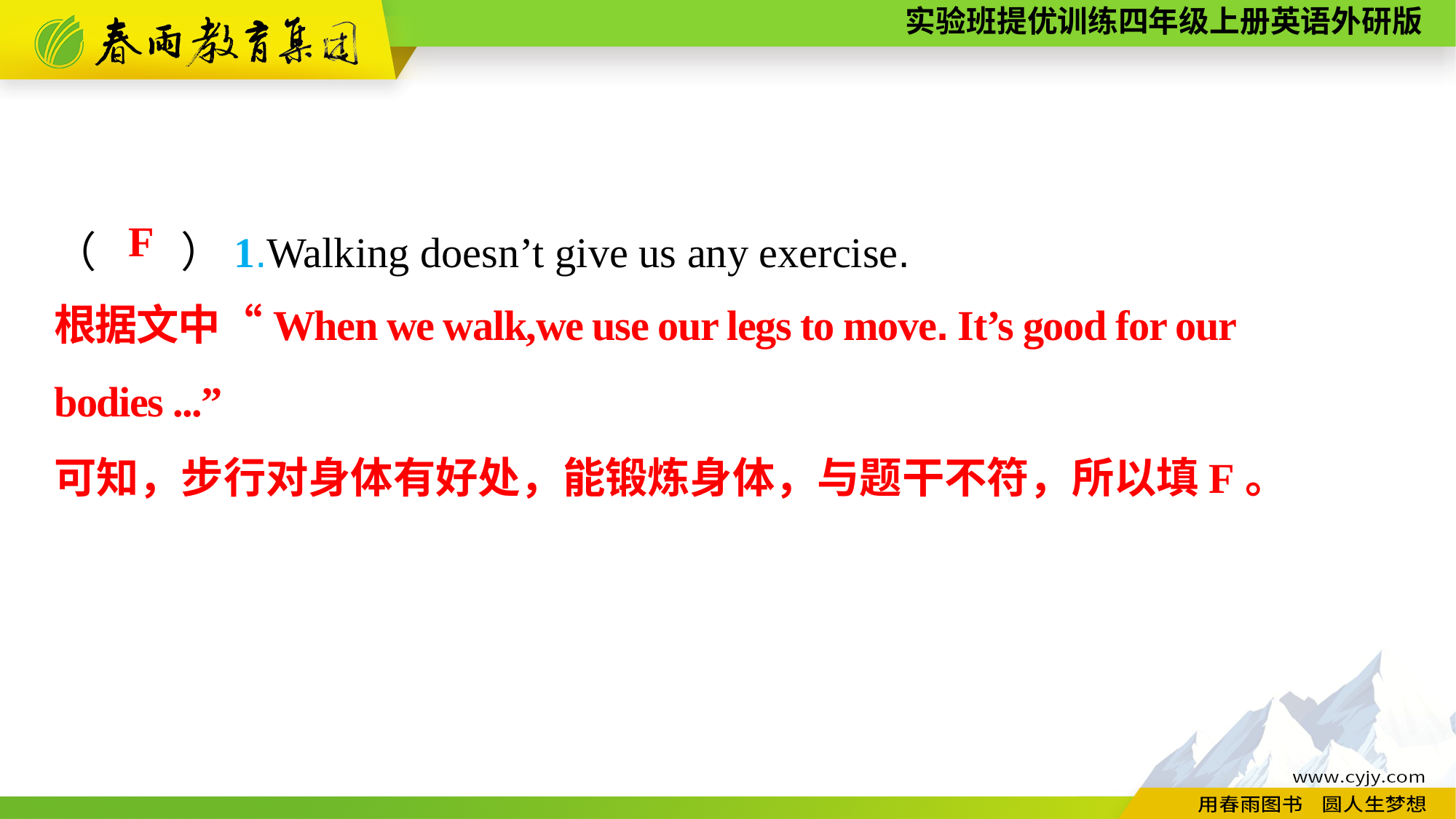

（　　）1.Walking doesn’t give us any exercise.
F
根据文中“When we walk,we use our legs to move. It’s good for our bodies ...”
可知，步行对身体有好处，能锻炼身体，与题干不符，所以填F。